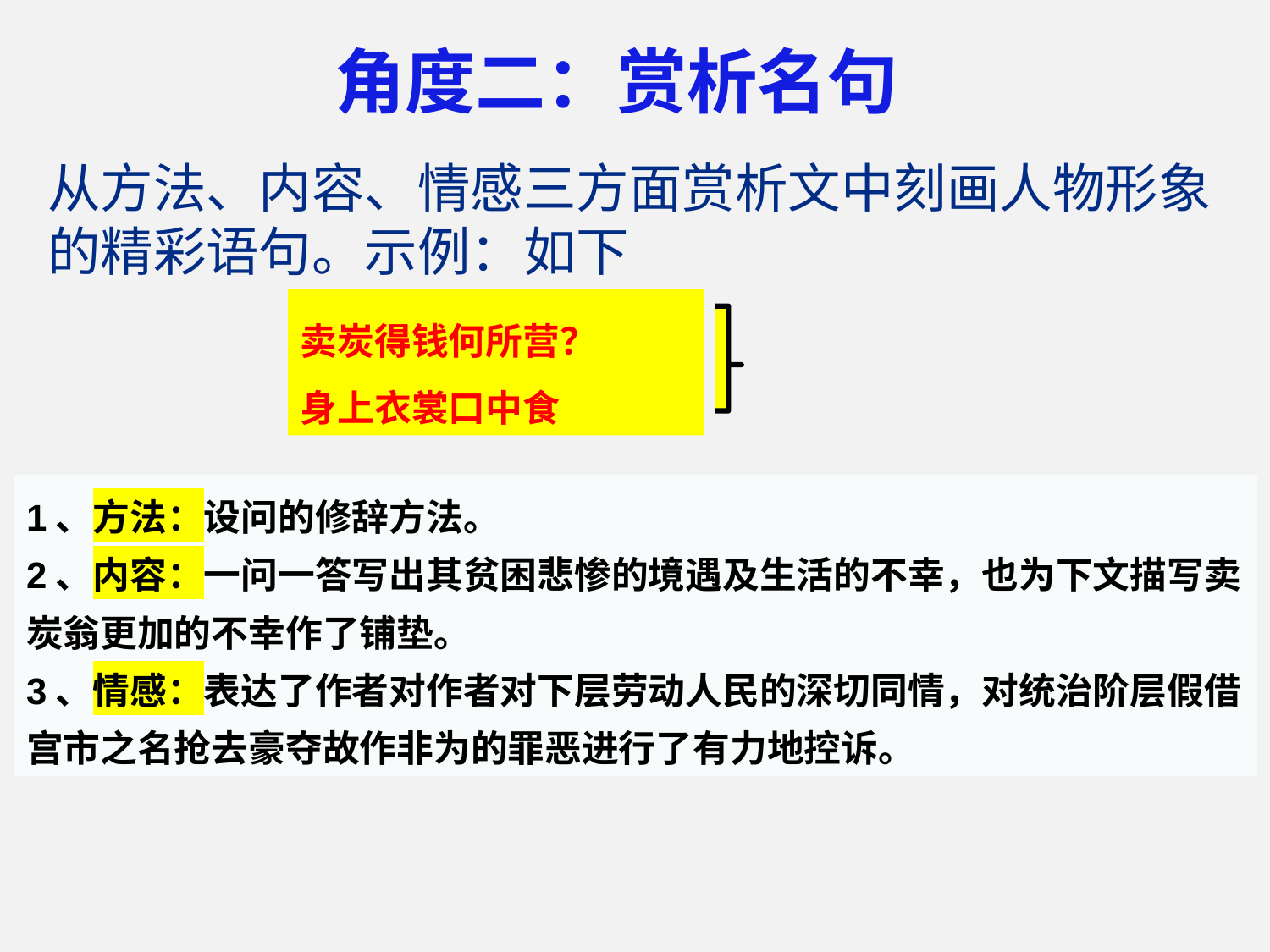

# 角度二：赏析名句
从方法、内容、情感三方面赏析文中刻画人物形象的精彩语句。示例：如下
卖炭得钱何所营？
身上衣裳口中食

1、方法：设问的修辞方法。
2、内容：一问一答写出其贫困悲惨的境遇及生活的不幸，也为下文描写卖炭翁更加的不幸作了铺垫。
3、情感：表达了作者对作者对下层劳动人民的深切同情，对统治阶层假借宫市之名抢去豪夺故作非为的罪恶进行了有力地控诉。